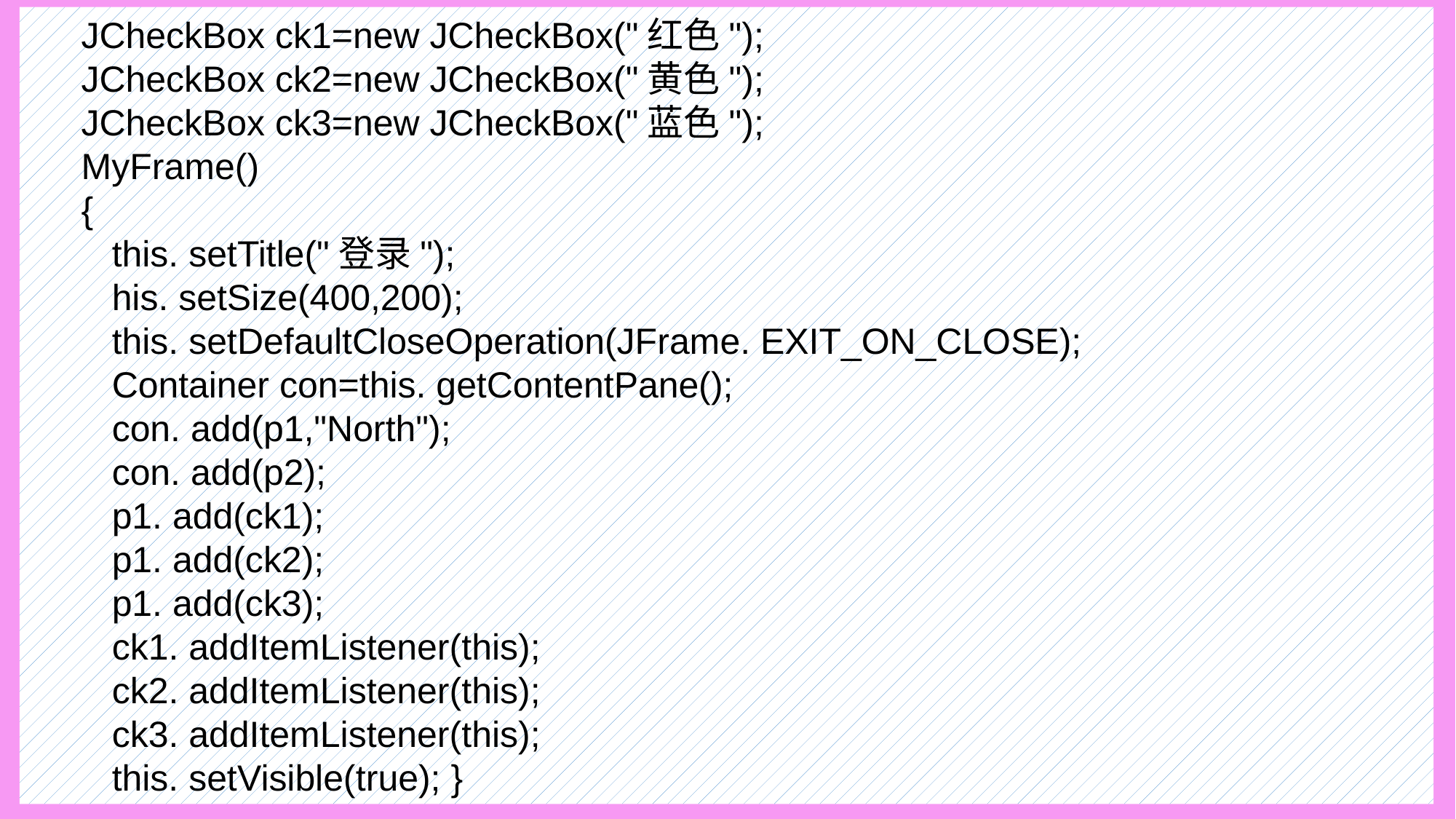

JCheckBox ck1=new JCheckBox("红色");
     JCheckBox ck2=new JCheckBox("黄色");
     JCheckBox ck3=new JCheckBox("蓝色");
     MyFrame()
     {
        this. setTitle("登录");
        his. setSize(400,200);
        this. setDefaultCloseOperation(JFrame. EXIT_ON_CLOSE);
        Container con=this. getContentPane();
        con. add(p1,"North");
        con. add(p2);
        p1. add(ck1);
        p1. add(ck2);
        p1. add(ck3);
        ck1. addItemListener(this);
        ck2. addItemListener(this);
        ck3. addItemListener(this);
        this. setVisible(true); }